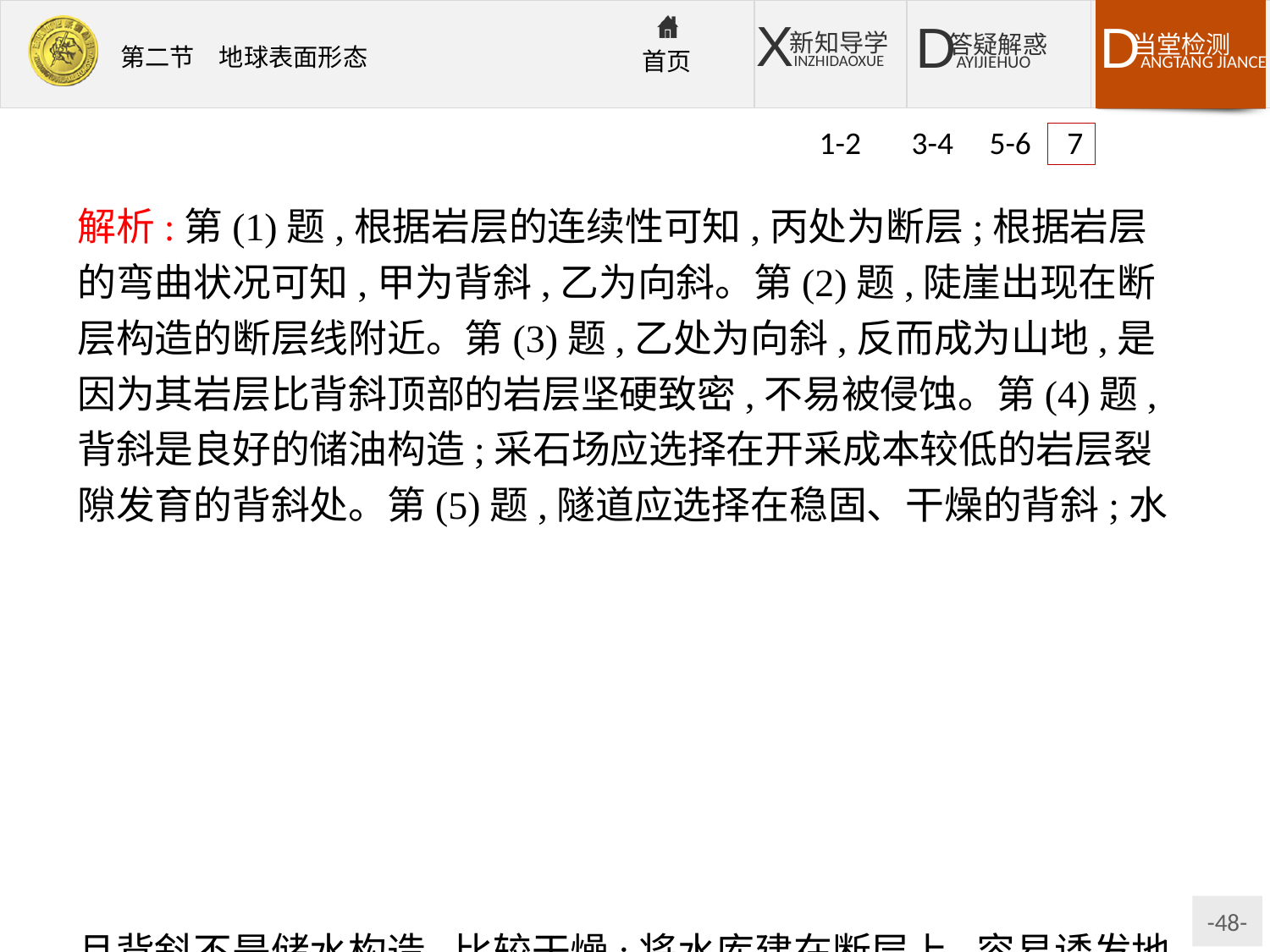

1-2       3-4     5-6     7

解析:第(1)题,根据岩层的连续性可知,丙处为断层;根据岩层的弯曲状况可知,甲为背斜,乙为向斜。第(2)题,陡崖出现在断层构造的断层线附近。第(3)题,乙处为向斜,反而成为山地,是因为其岩层比背斜顶部的岩层坚硬致密,不易被侵蚀。第(4)题,背斜是良好的储油构造;采石场应选择在开采成本较低的岩层裂隙发育的背斜处。第(5)题,隧道应选择在稳固、干燥的背斜;水库应避开不稳定的断层。
答案:(1)背斜　向斜　断层
(2)丙
(3)乙处为向斜,其岩层比背斜顶部的岩层坚硬致密,不易被侵蚀。
(4)甲　甲　甲处为背斜,顶部因受张力,岩石破碎,易于采挖。
(5)甲　丙　甲处为背斜,岩层相互支撑,开挖的隧道稳固安全,且背斜不是储水构造,比较干燥;将水库建在断层上,容易诱发地质活动,产生地震、滑坡、渗透等不良后果。